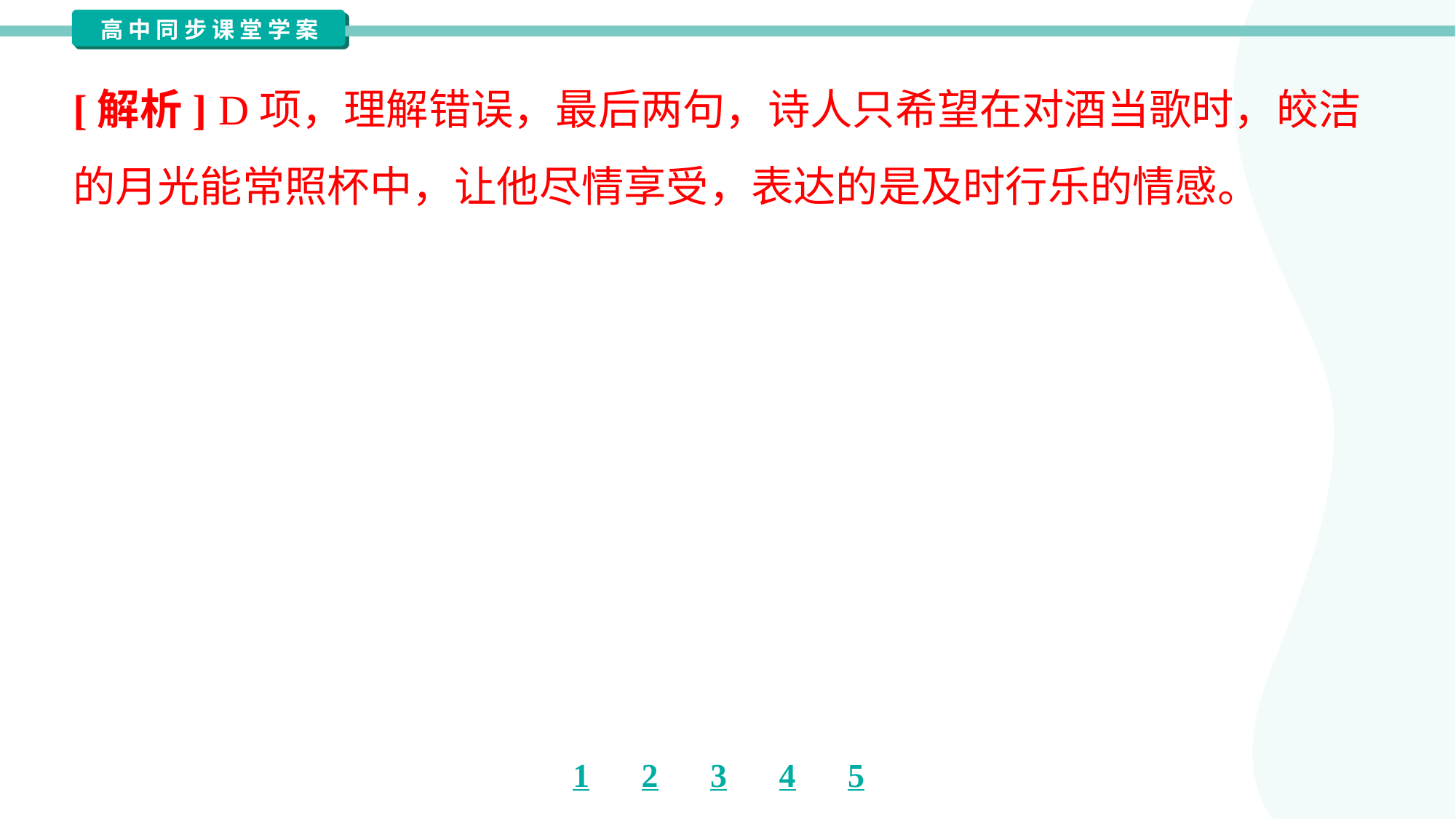

[解析] D项，理解错误，最后两句，诗人只希望在对酒当歌时，皎洁
的月光能常照杯中，让他尽情享受，表达的是及时行乐的情感。